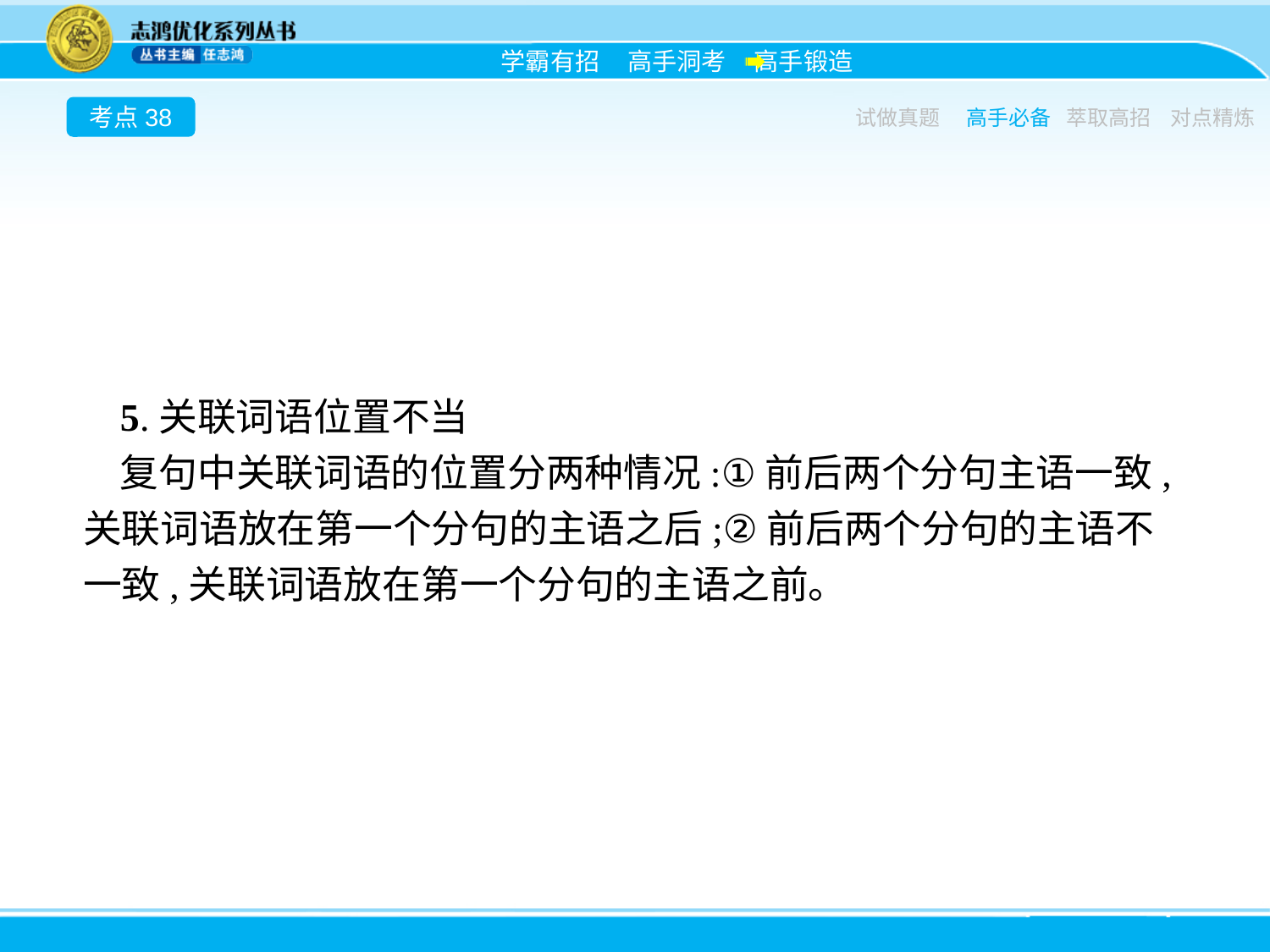

考点38
试做真题
高手必备
萃取高招
对点精炼
5.关联词语位置不当
复句中关联词语的位置分两种情况:①前后两个分句主语一致,关联词语放在第一个分句的主语之后;②前后两个分句的主语不一致,关联词语放在第一个分句的主语之前。